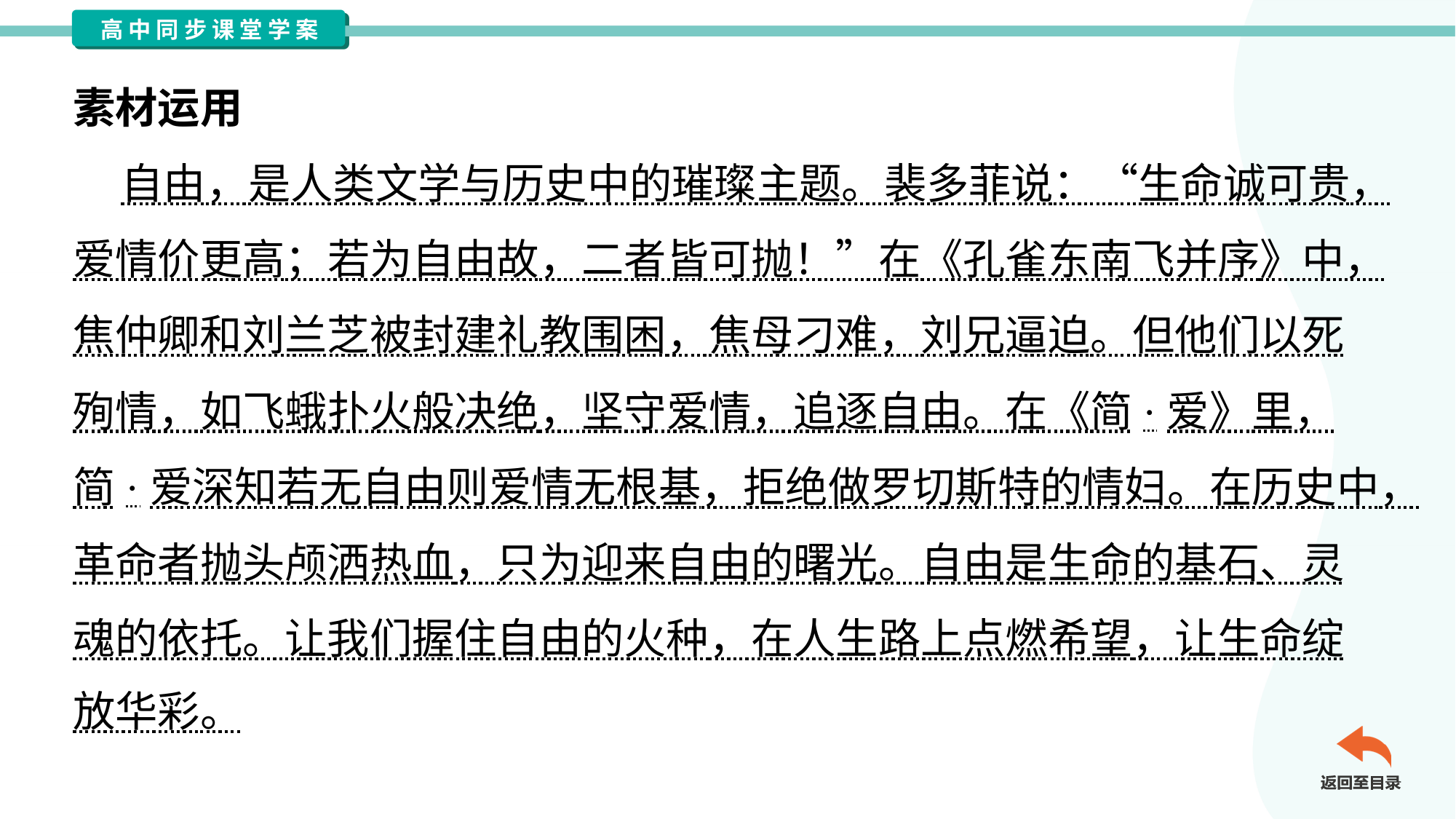

素材运用
    自由，是人类文学与历史中的璀璨主题。裴多菲说：“生命诚可贵，
爱情价更高；若为自由故，二者皆可抛！”在《孔雀东南飞并序》中，
焦仲卿和刘兰芝被封建礼教围困，焦母刁难，刘兄逼迫。但他们以死
殉情，如飞蛾扑火般决绝，坚守爱情，追逐自由。在《简·爱》里，
简·爱深知若无自由则爱情无根基，拒绝做罗切斯特的情妇。在历史中，
革命者抛头颅洒热血，只为迎来自由的曙光。自由是生命的基石、灵
魂的依托。让我们握住自由的火种，在人生路上点燃希望，让生命绽
放华彩。#1.2.1